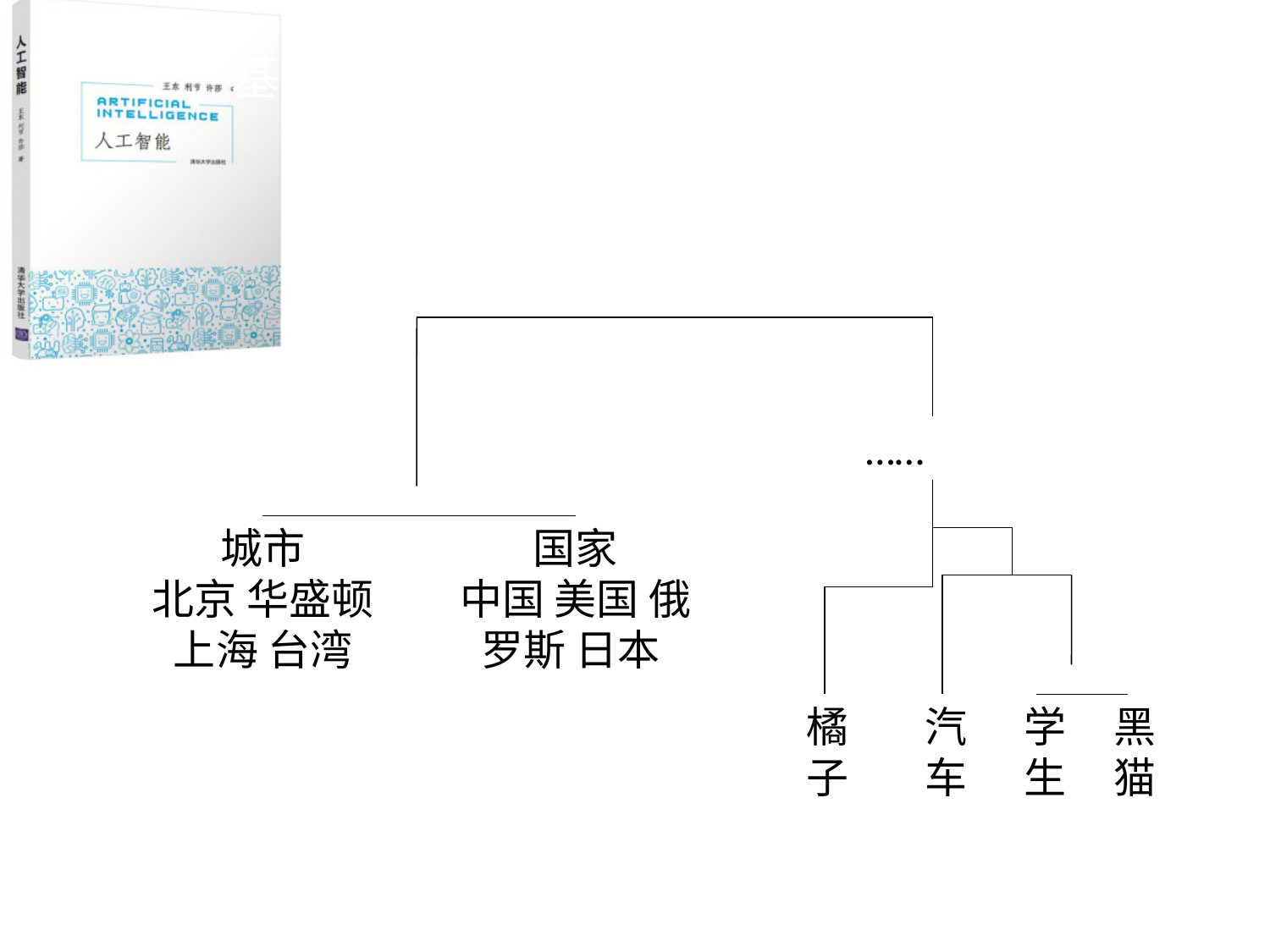

基于语料库的最短路径相似度计算
……
城市
北京 华盛顿
上海 台湾
国家
中国 美国 俄罗斯 日本
橘子
汽车
学生
黑猫